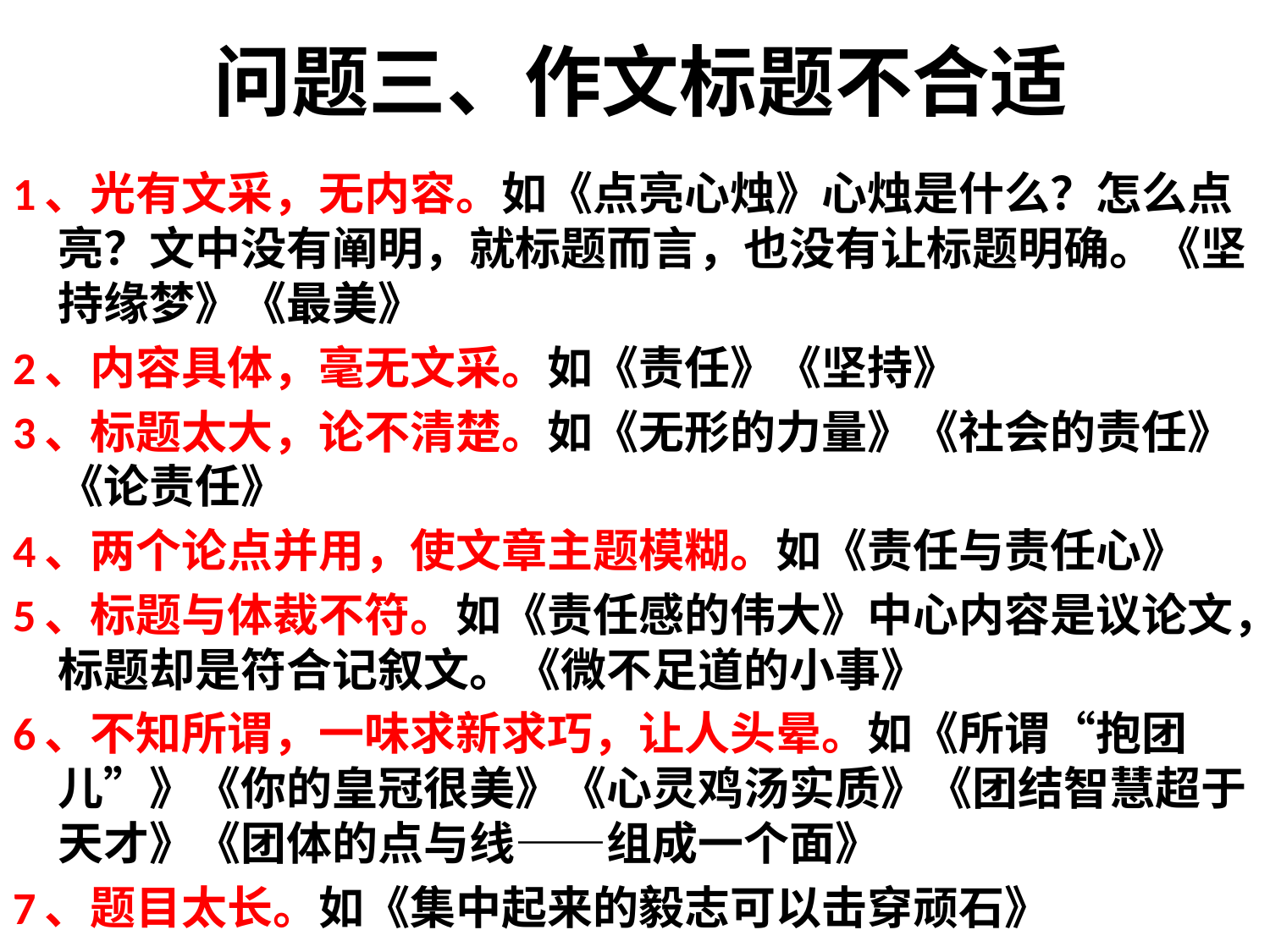

# 问题三、作文标题不合适
1、光有文采，无内容。如《点亮心烛》心烛是什么？怎么点亮？文中没有阐明，就标题而言，也没有让标题明确。《坚持缘梦》《最美》
2、内容具体，毫无文采。如《责任》《坚持》
3、标题太大，论不清楚。如《无形的力量》《社会的责任》《论责任》
4、两个论点并用，使文章主题模糊。如《责任与责任心》
5、标题与体裁不符。如《责任感的伟大》中心内容是议论文，标题却是符合记叙文。《微不足道的小事》
6、不知所谓，一味求新求巧，让人头晕。如《所谓“抱团儿”》《你的皇冠很美》《心灵鸡汤实质》《团结智慧超于天才》《团体的点与线——组成一个面》
7、题目太长。如《集中起来的毅志可以击穿顽石》